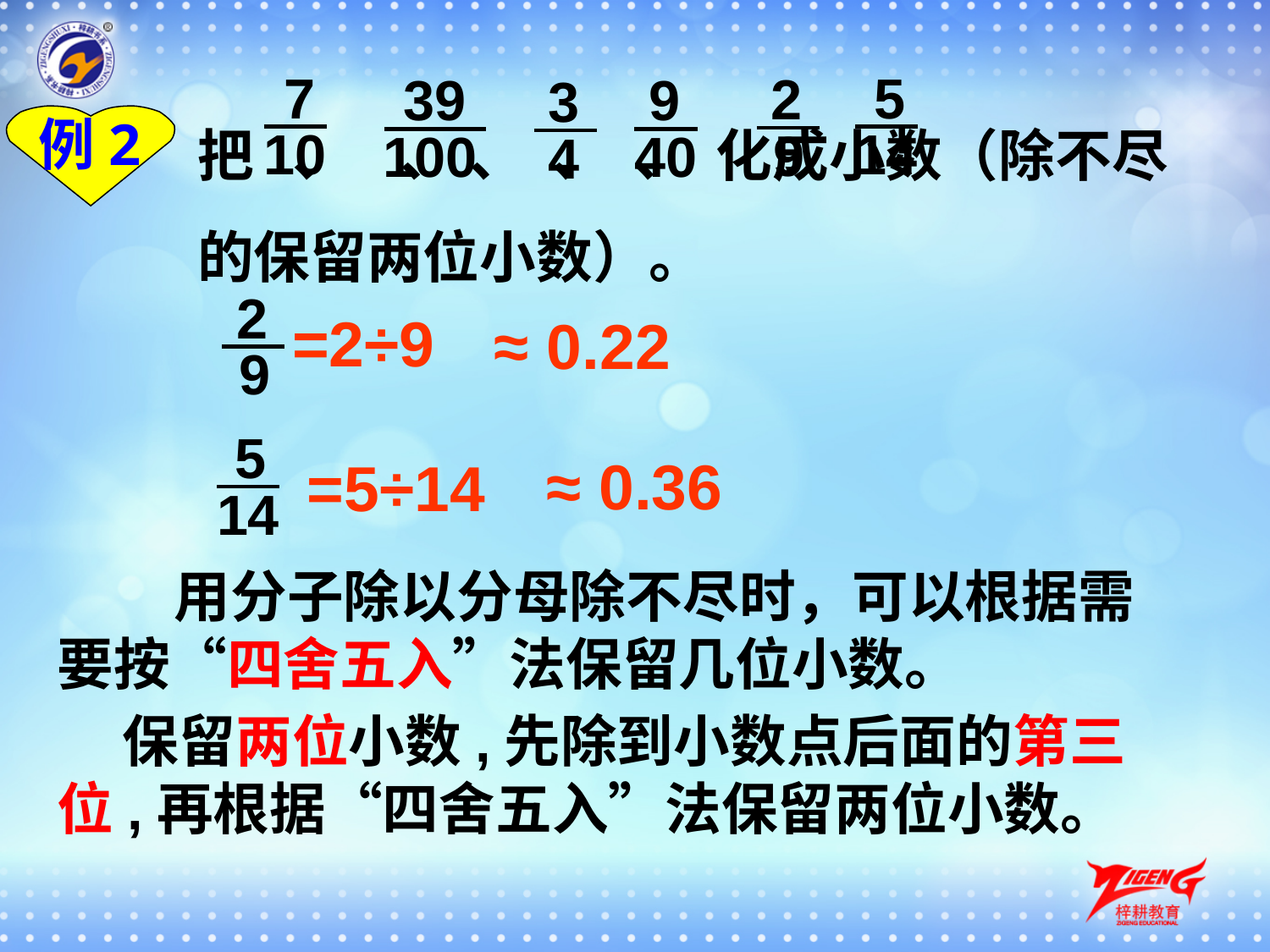

7
5
2
39
9
3
把   、    、 、  、  、  化成小数（除不尽的保留两位小数）。
例2
10
14
9
100
40
4
2
=2÷9
≈ 0.22
9
5
≈ 0.36
=5÷14
14
        用分子除以分母除不尽时，可以根据需要按“四舍五入”法保留几位小数。
    保留两位小数,先除到小数点后面的第三位,再根据“四舍五入”法保留两位小数。